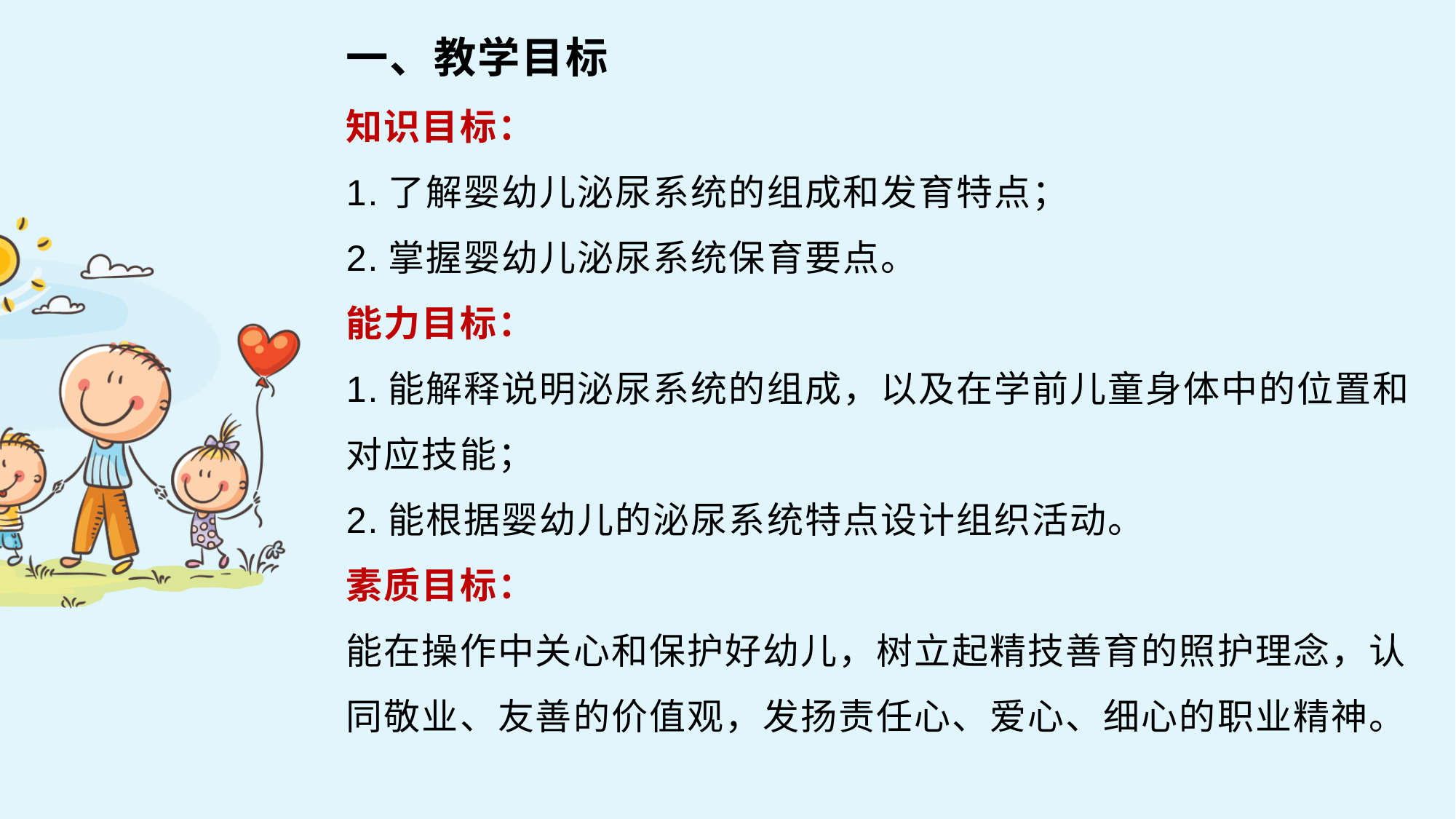

一、教学目标
知识目标：
1.了解婴幼儿泌尿系统的组成和发育特点；
2.掌握婴幼儿泌尿系统保育要点。
能力目标：
1.能解释说明泌尿系统的组成，以及在学前儿童身体中的位置和对应技能；
2.能根据婴幼儿的泌尿系统特点设计组织活动。
素质目标：
能在操作中关心和保护好幼儿，树立起精技善育的照护理念，认同敬业、友善的价值观，发扬责任心、爱心、细心的职业精神。